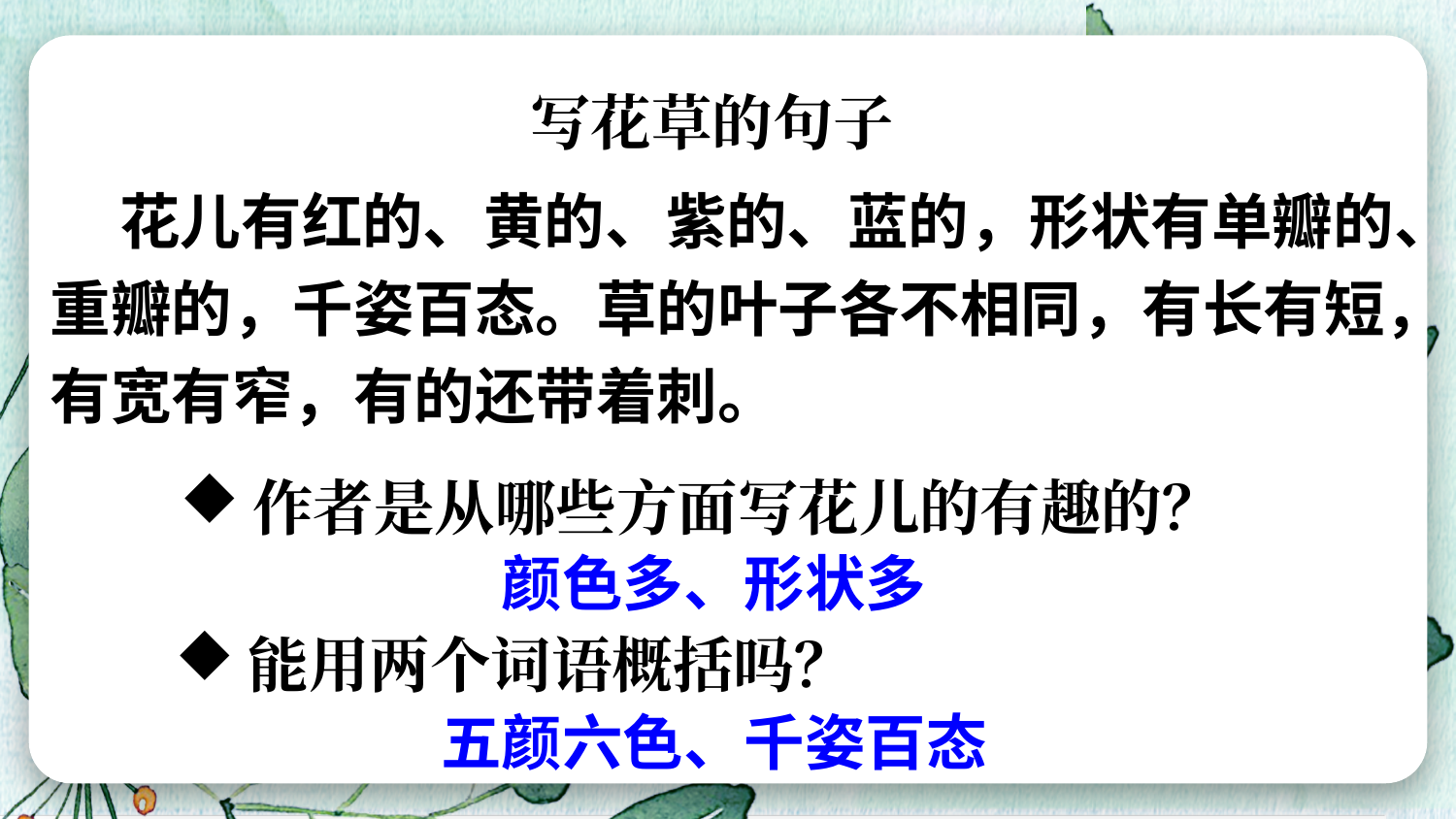

写花草的句子
    花儿有红的、黄的、紫的、蓝的，形状有单瓣的、重瓣的，千姿百态。草的叶子各不相同，有长有短，有宽有窄，有的还带着刺。
作者是从哪些方面写花儿的有趣的？
颜色多、形状多
能用两个词语概括吗？
五颜六色、千姿百态